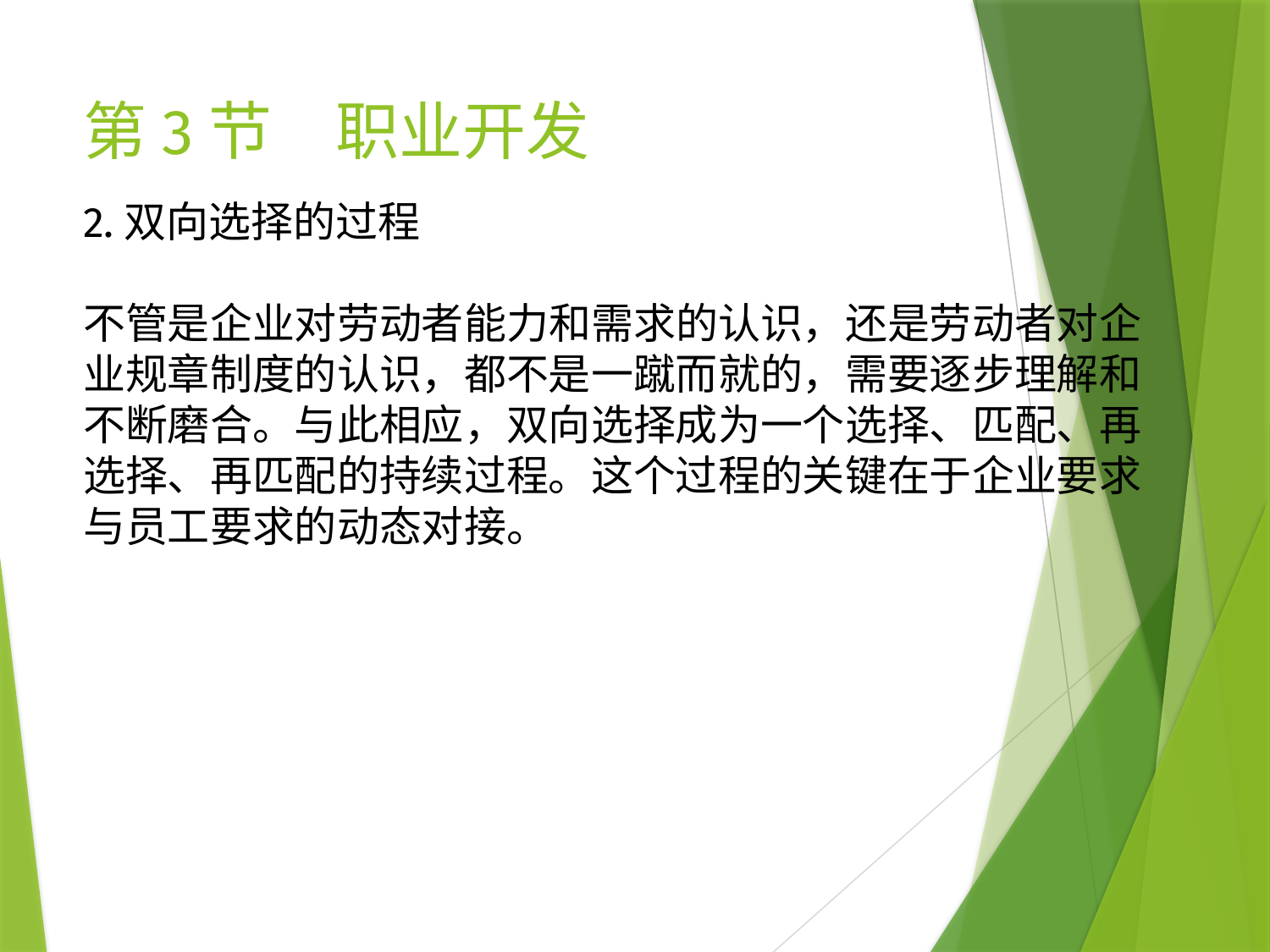

# 第3节　职业开发
2.双向选择的过程

不管是企业对劳动者能力和需求的认识，还是劳动者对企业规章制度的认识，都不是一蹴而就的，需要逐步理解和不断磨合。与此相应，双向选择成为一个选择、匹配、再选择、再匹配的持续过程。这个过程的关键在于企业要求与员工要求的动态对接。